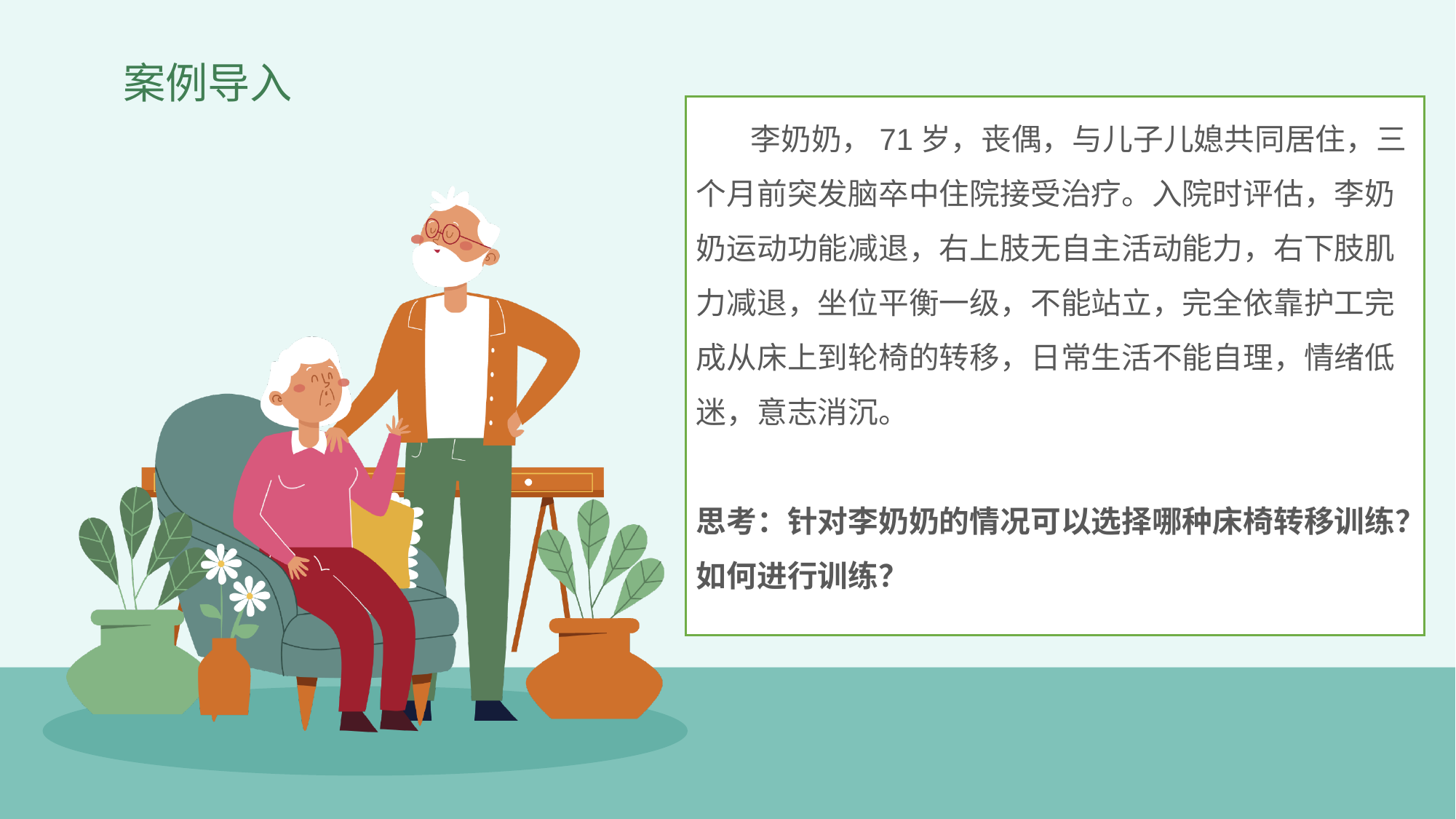

案例导入
       李奶奶，71岁，丧偶，与儿子儿媳共同居住，三个月前突发脑卒中住院接受治疗。入院时评估，李奶奶运动功能减退，右上肢无自主活动能力，右下肢肌力减退，坐位平衡一级，不能站立，完全依靠护工完成从床上到轮椅的转移，日常生活不能自理，情绪低迷，意志消沉。

思考：针对李奶奶的情况可以选择哪种床椅转移训练？如何进行训练？